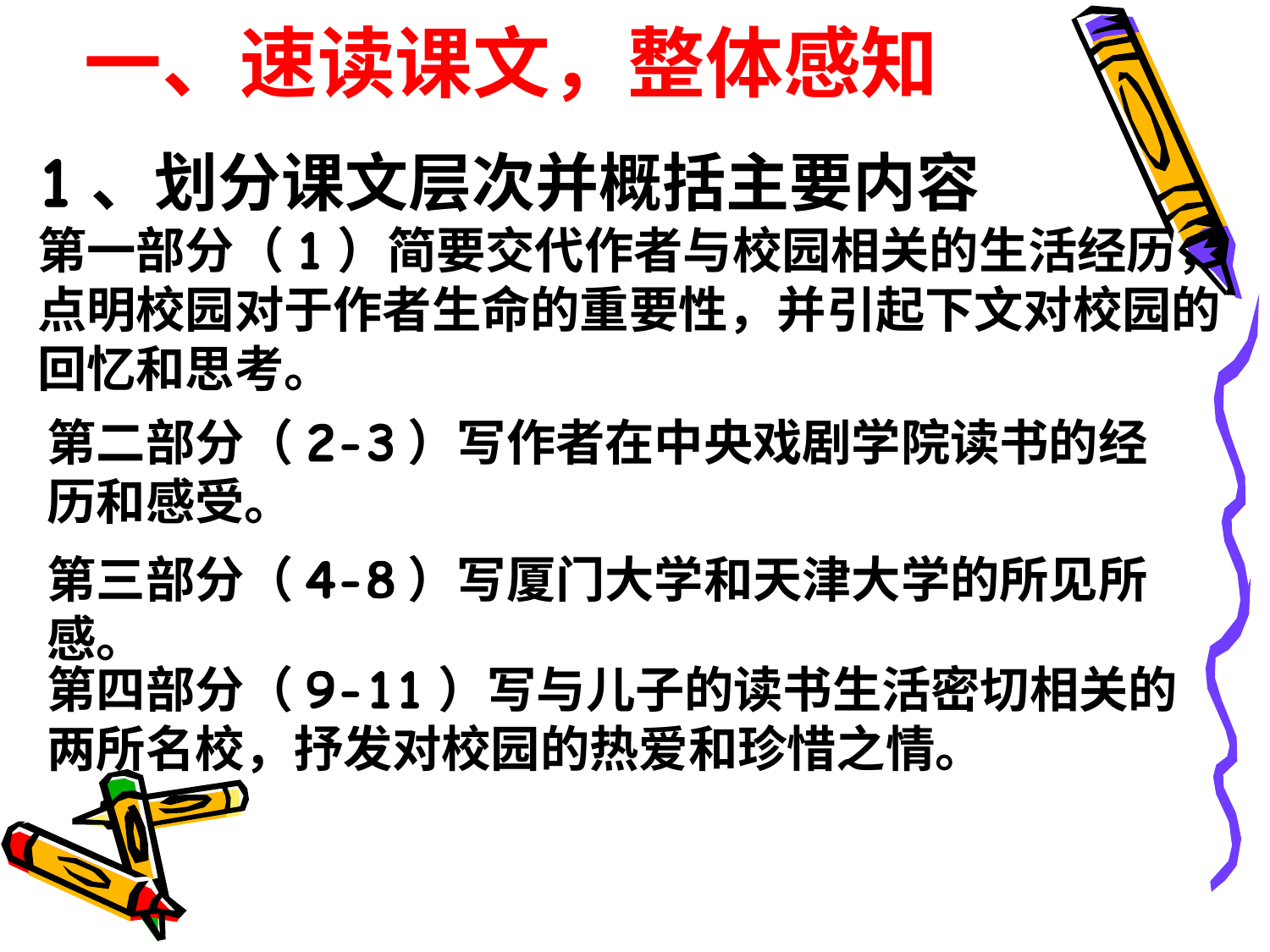

# 一、速读课文，整体感知
1、划分课文层次并概括主要内容
第一部分（1）简要交代作者与校园相关的生活经历，点明校园对于作者生命的重要性，并引起下文对校园的回忆和思考。
第二部分（2-3）写作者在中央戏剧学院读书的经历和感受。
第三部分（4-8）写厦门大学和天津大学的所见所感。
第四部分（9-11）写与儿子的读书生活密切相关的两所名校，抒发对校园的热爱和珍惜之情。